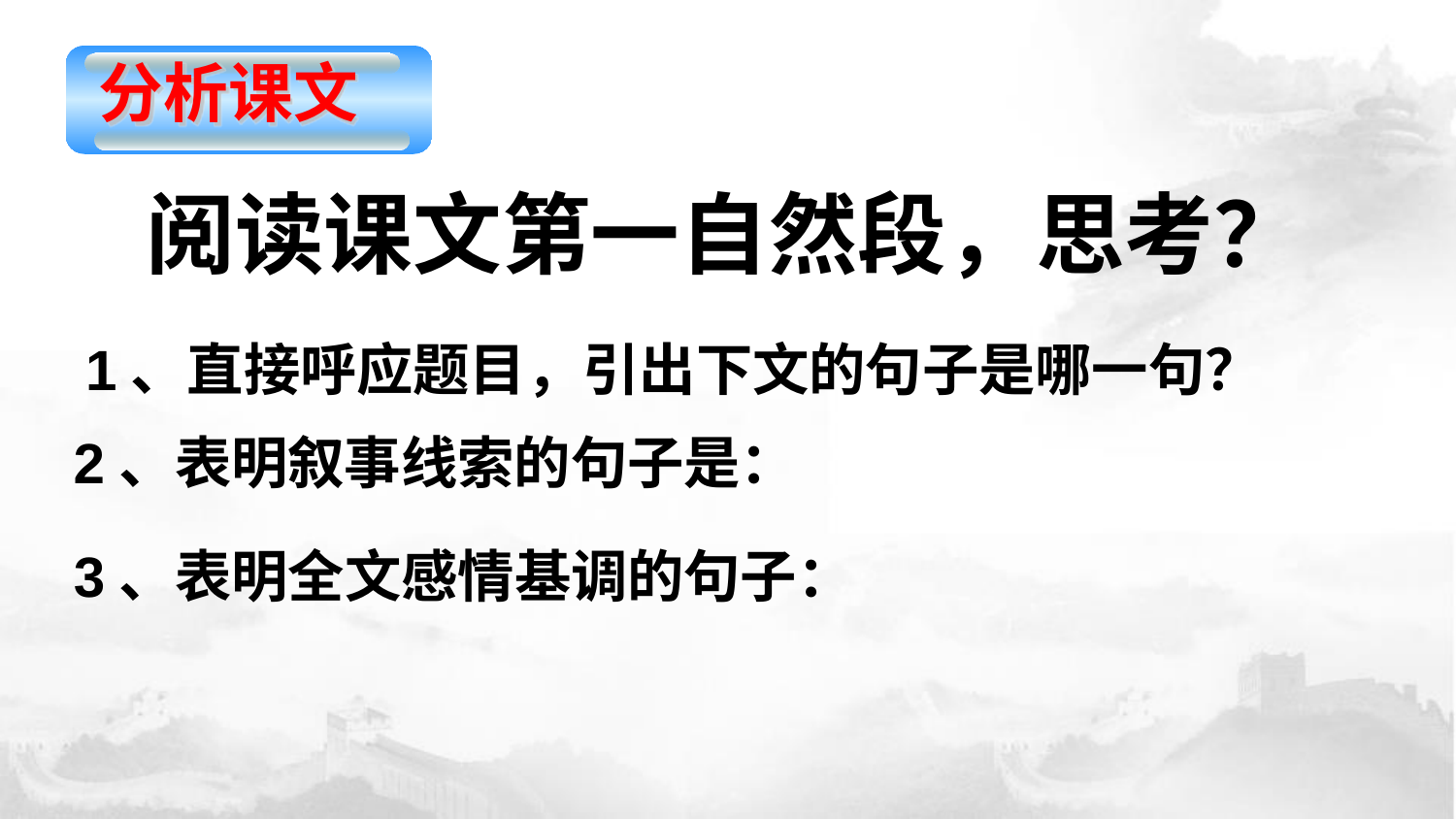

分析课文

阅读课文第一自然段，思考？
1、直接呼应题目，引出下文的句子是哪一句？
2、表明叙事线索的句子是：
3、表明全文感情基调的句子：